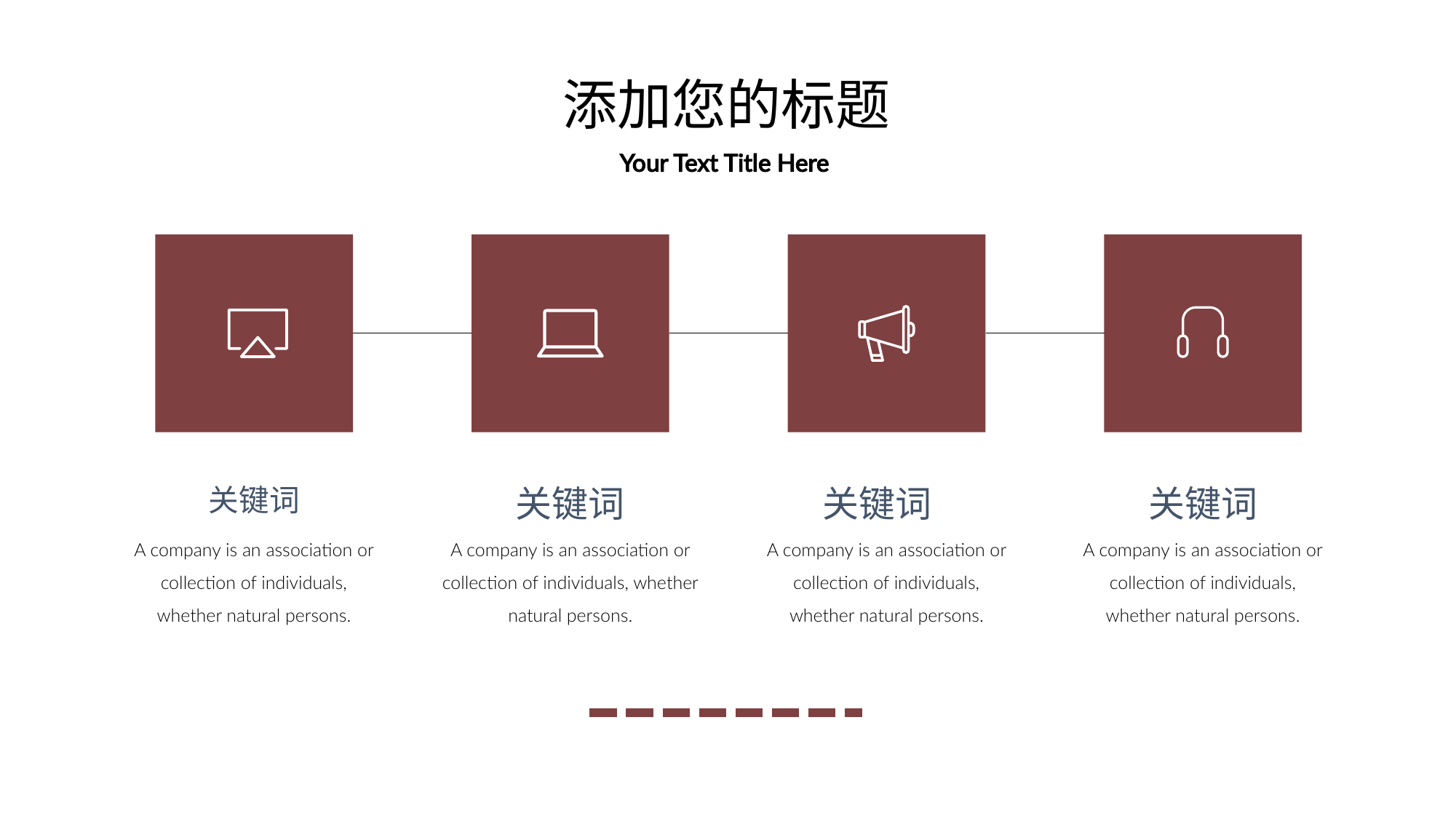

添加您的标题
Your Text Title Here

关键词
A company is an association or collection of individuals, whether natural persons.
A company is an association or collection of individuals, whether natural persons.
A company is an association or collection of individuals, whether natural persons.
A company is an association or collection of individuals, whether natural persons.
关键词
关键词
关键词